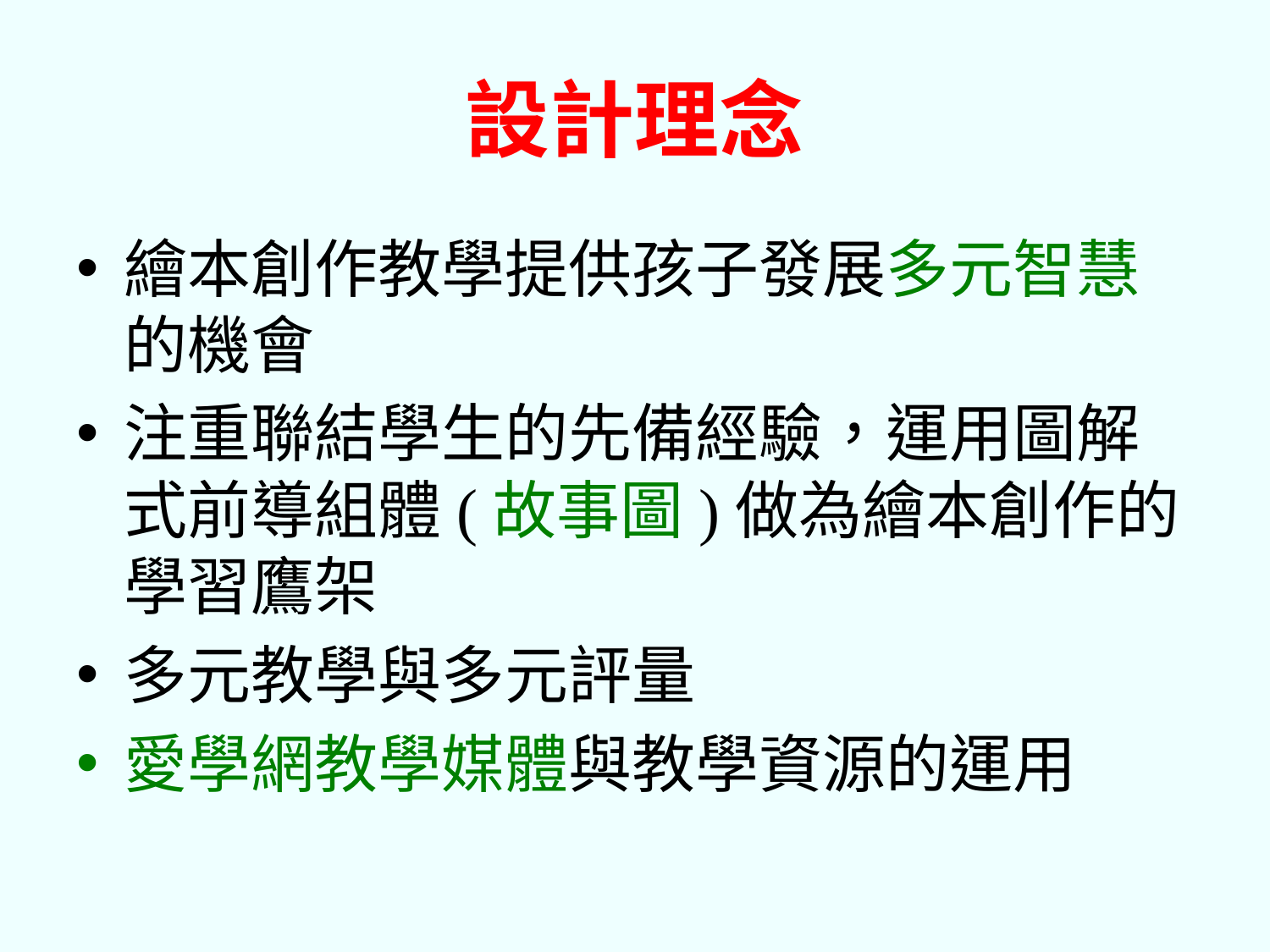

# 設計理念
繪本創作教學提供孩子發展多元智慧的機會
注重聯結學生的先備經驗，運用圖解式前導組體(故事圖)做為繪本創作的學習鷹架
多元教學與多元評量
愛學網教學媒體與教學資源的運用